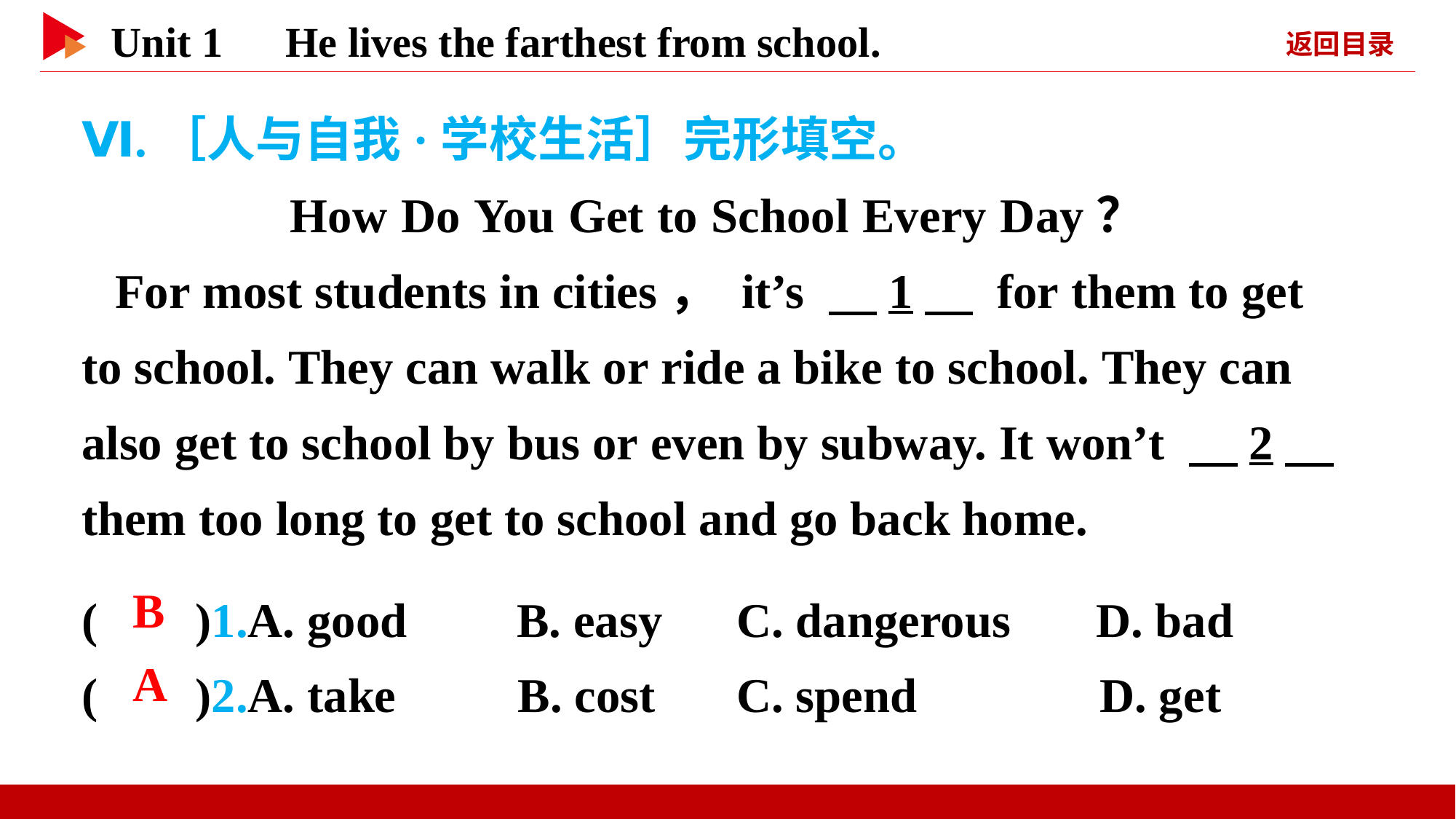

Ⅵ.［人与自我·学校生活］完形填空。
How Do You Get to School Every Day？
For most students in cities， it’s 　1　 for them to get to school. They can walk or ride a bike to school. They can also get to school by bus or even by subway. It won’t 　2　 them too long to get to school and go back home.
(        )1.A. good         B. easy	C. dangerous       D. bad
(        )2.A. take          B. cost	C. spend               D. get
   B
   A